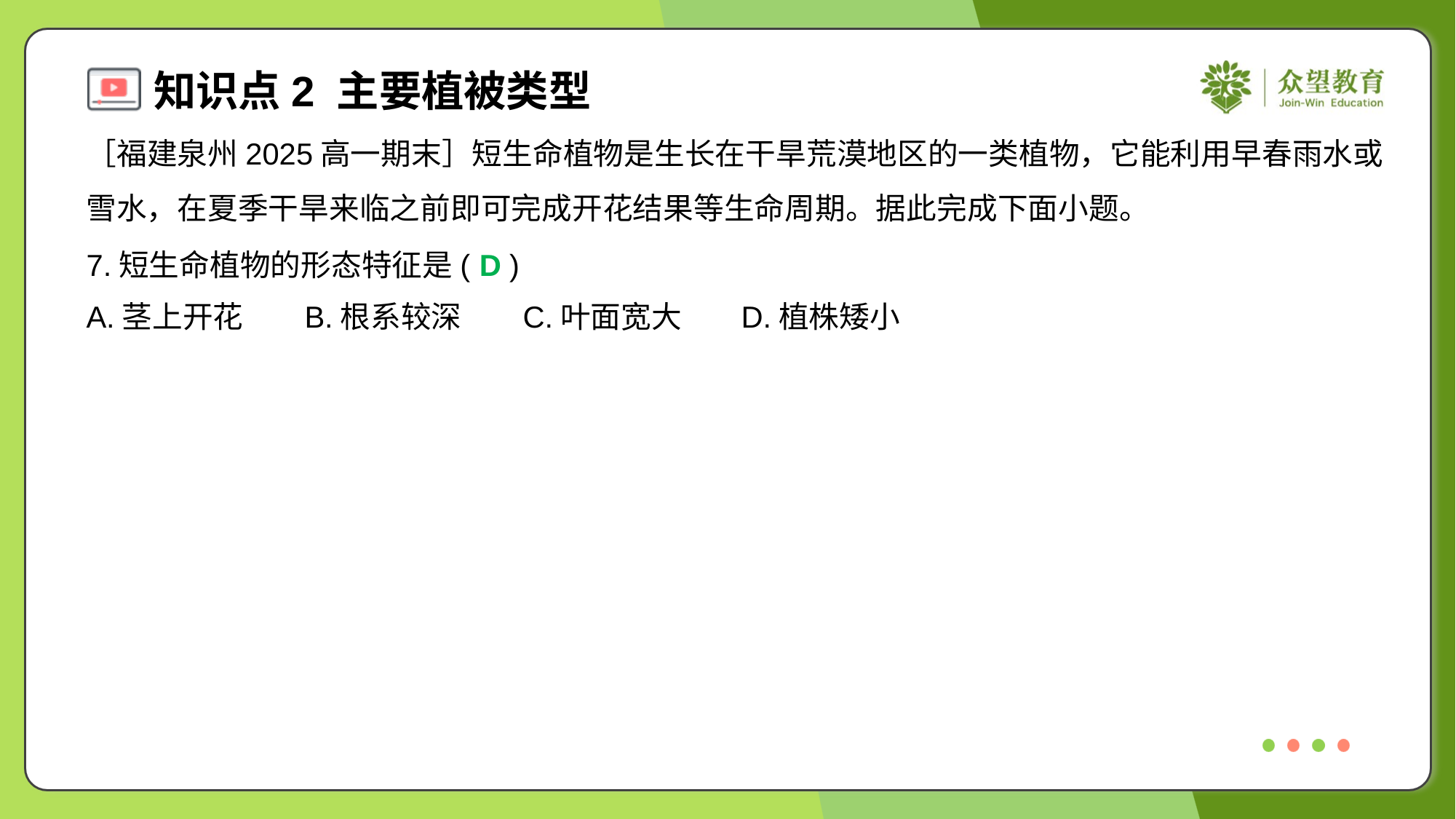

［福建泉州2025高一期末］短生命植物是生长在干旱荒漠地区的一类植物，它能利用早春雨水或
雪水，在夏季干旱来临之前即可完成开花结果等生命周期。据此完成下面小题。
7.短生命植物的形态特征是(     )
D
A.茎上开花	B.根系较深	C.叶面宽大	D.植株矮小